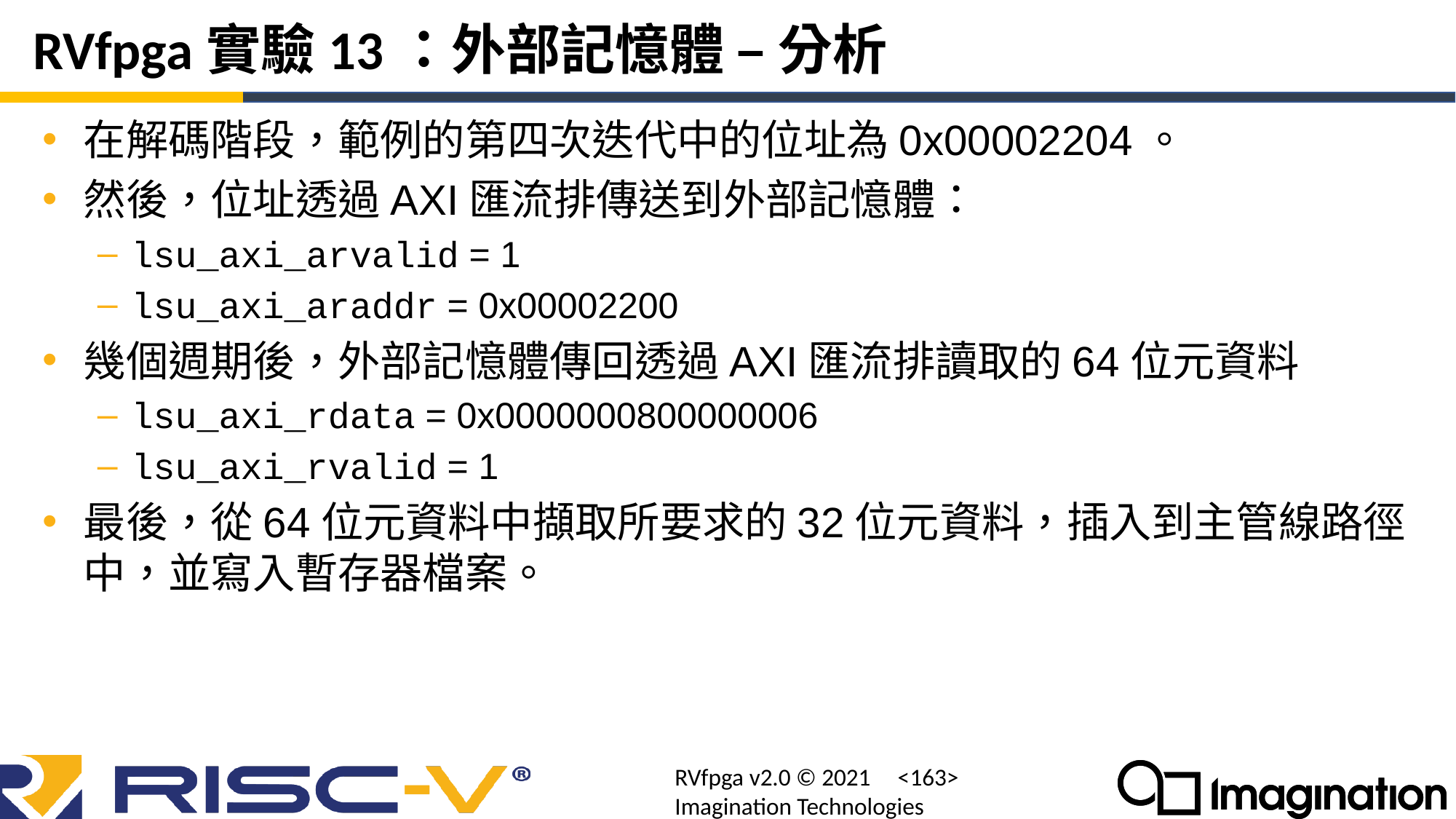

# RVfpga實驗13：外部記憶體 – 分析
在解碼階段，範例的第四次迭代中的位址為0x00002204。
然後，位址透過AXI匯流排傳送到外部記憶體：
lsu_axi_arvalid = 1
lsu_axi_araddr = 0x00002200
幾個週期後，外部記憶體傳回透過AXI匯流排讀取的64位元資料
lsu_axi_rdata = 0x0000000800000006
lsu_axi_rvalid = 1
最後，從64位元資料中擷取所要求的32位元資料，插入到主管線路徑中，並寫入暫存器檔案。